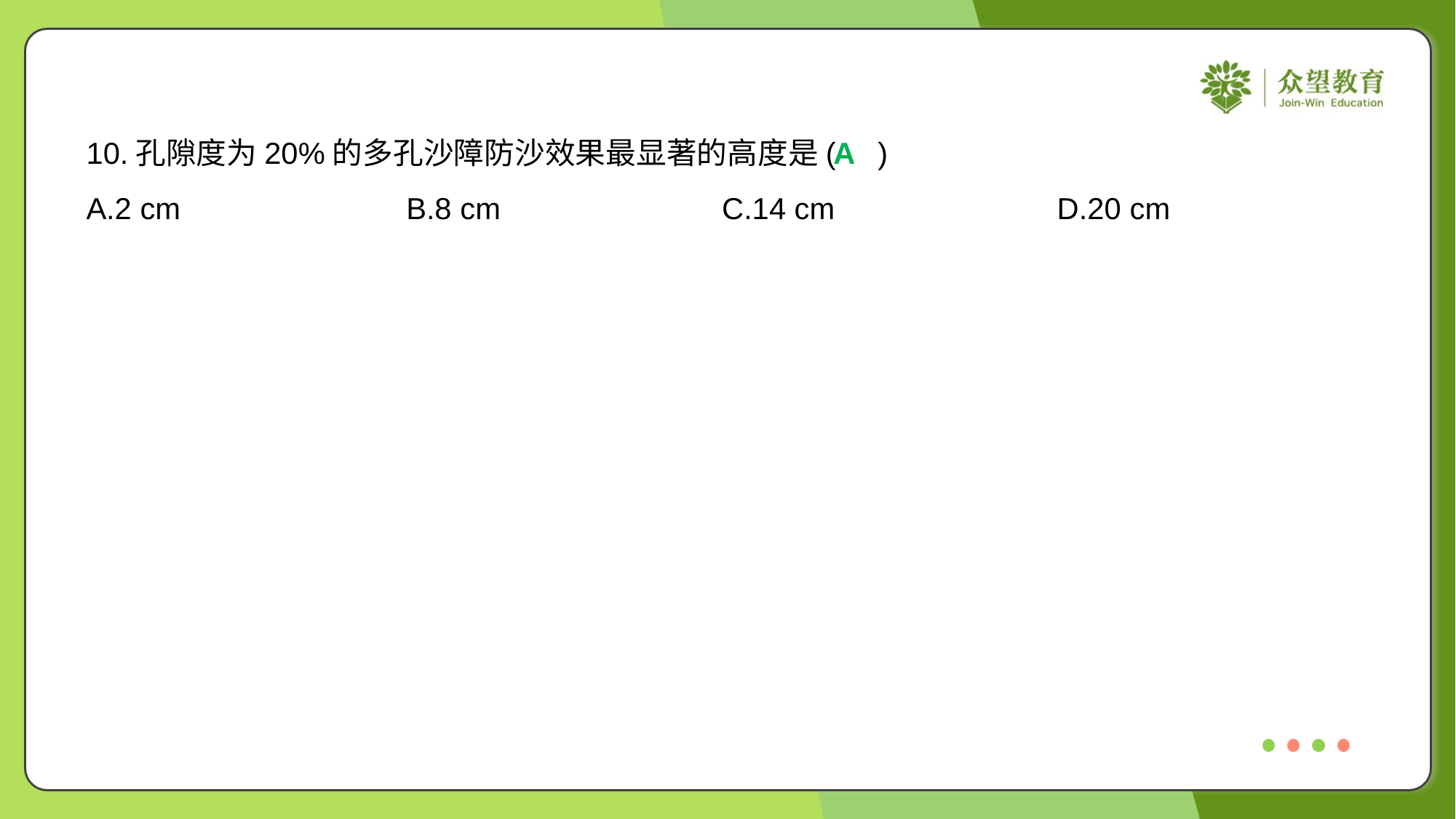

10.孔隙度为20%的多孔沙障防沙效果最显著的高度是(     )
A
A.2 cm	B.8 cm	C.14 cm	D.20 cm